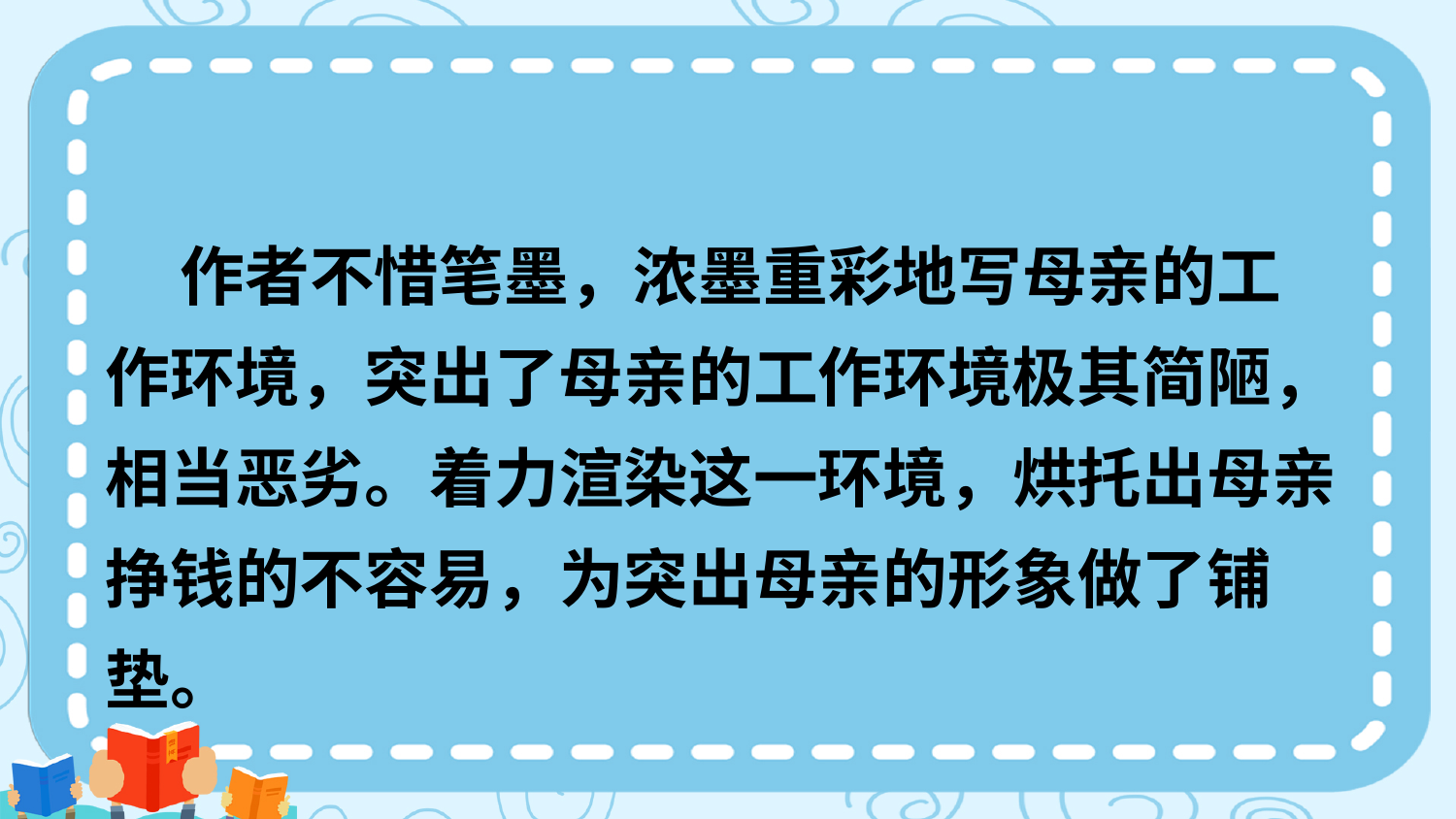

作者不惜笔墨，浓墨重彩地写母亲的工
作环境，突出了母亲的工作环境极其简陋，相当恶劣。着力渲染这一环境，烘托出母亲挣钱的不容易，为突出母亲的形象做了铺垫。